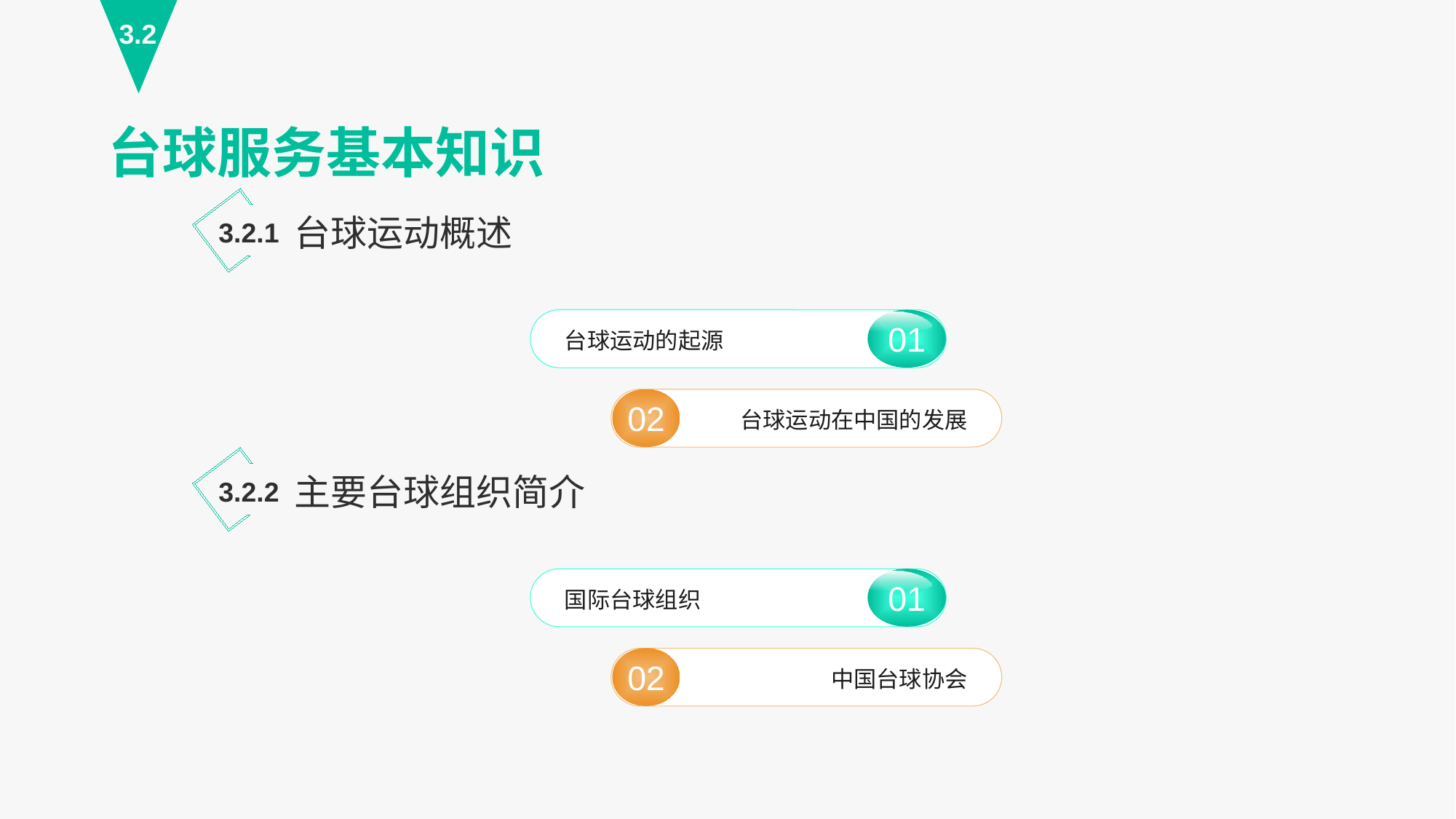

3.2
台球服务基本知识

台球运动概述
3.2.1

01
台球运动的起源
02
台球运动在中国的发展

主要台球组织简介
3.2.2

01
国际台球组织
02
中国台球协会